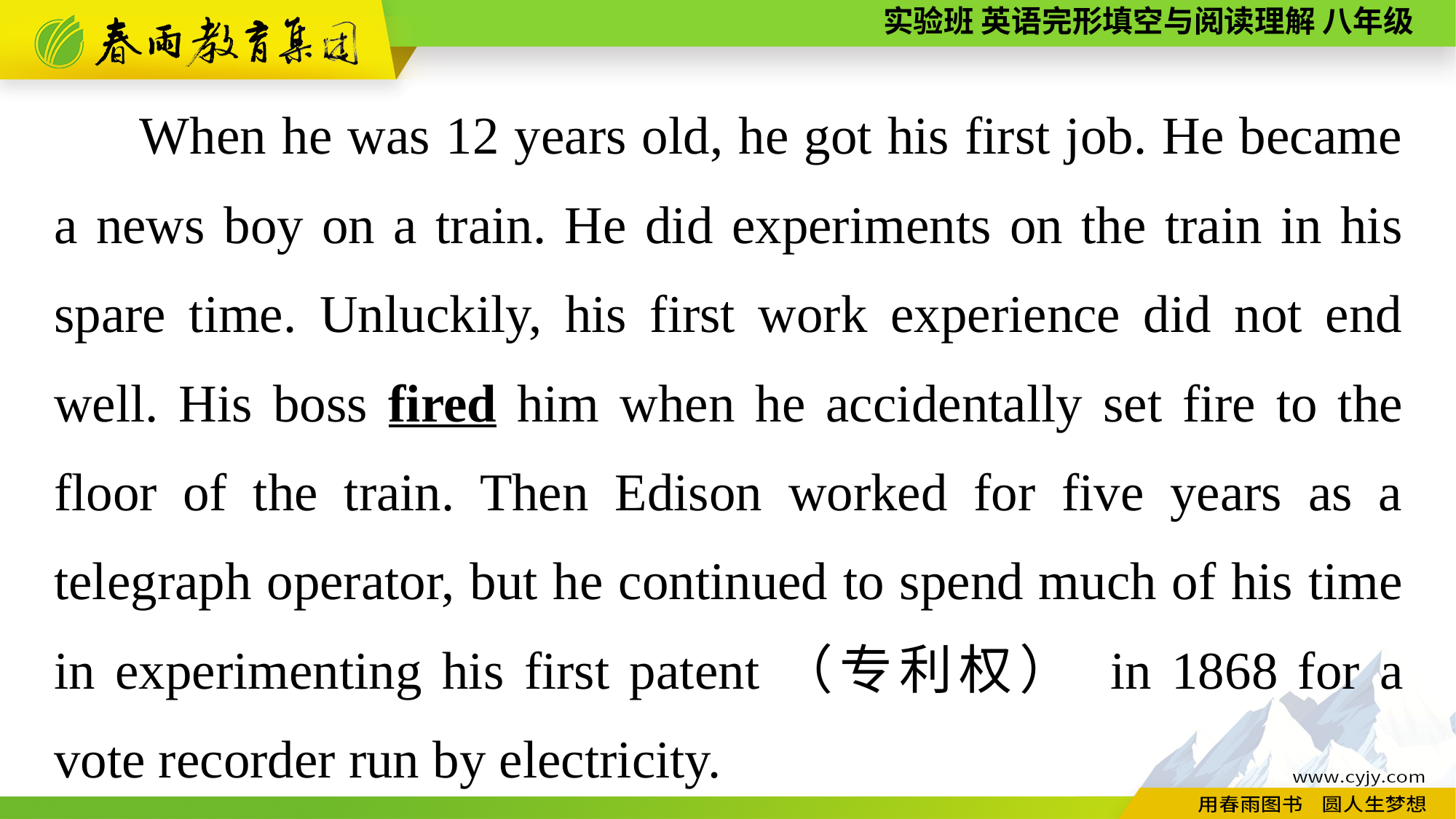

When he was 12 years old, he got his first job. He became a news boy on a train. He did experiments on the train in his spare time. Unluckily, his first work experience did not end well. His boss fired him when he accidentally set fire to the floor of the train. Then Edison worked for five years as a telegraph operator, but he continued to spend much of his time in experimenting his first patent（专利权） in 1868 for a vote recorder run by electricity.